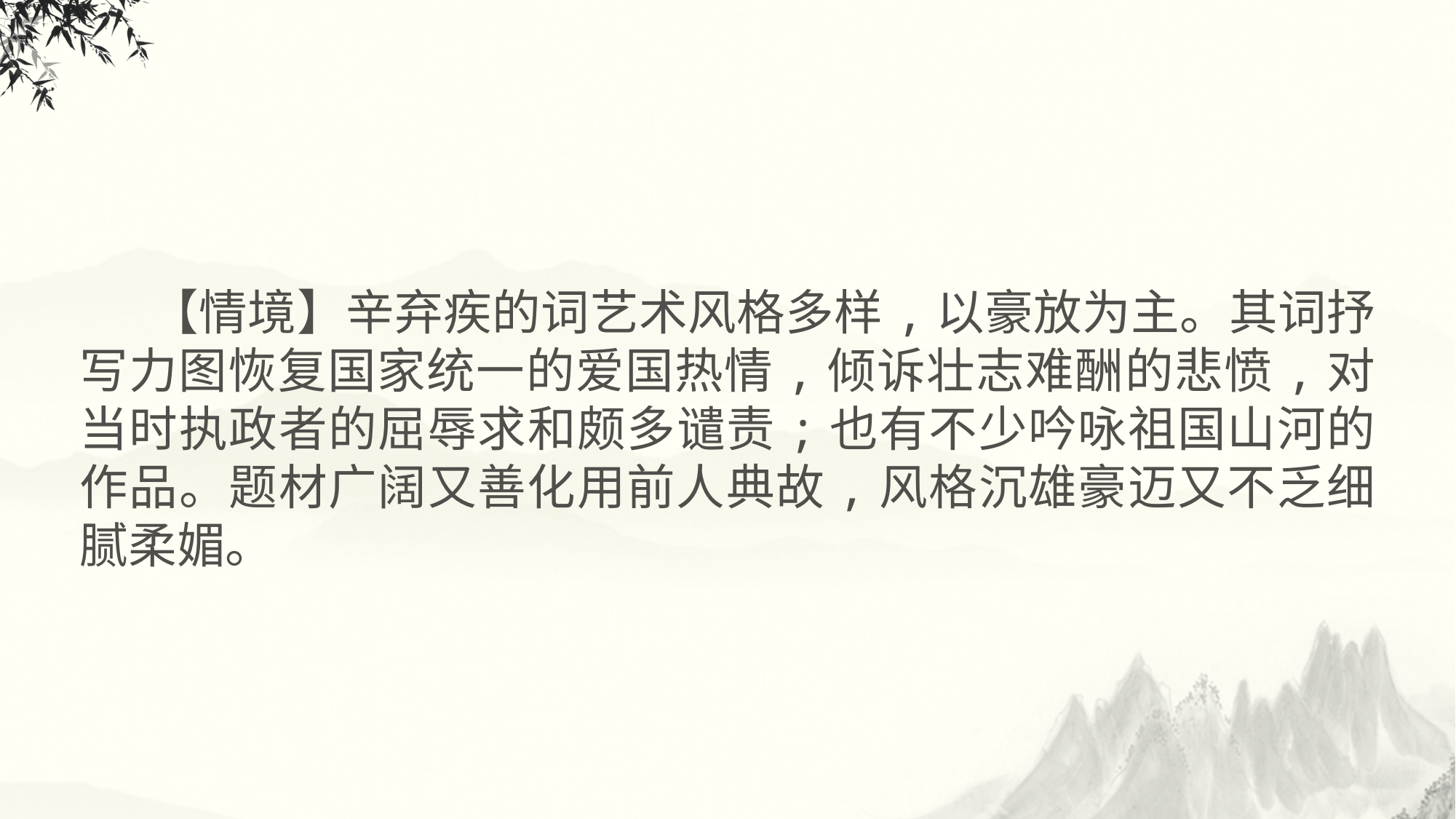

【情境】辛弃疾的词艺术风格多样,以豪放为主。其词抒写力图恢复国家统一的爱国热情,倾诉壮志难酬的悲愤,对当时执政者的屈辱求和颇多谴责;也有不少吟咏祖国山河的作品。题材广阔又善化用前人典故,风格沉雄豪迈又不乏细腻柔媚。